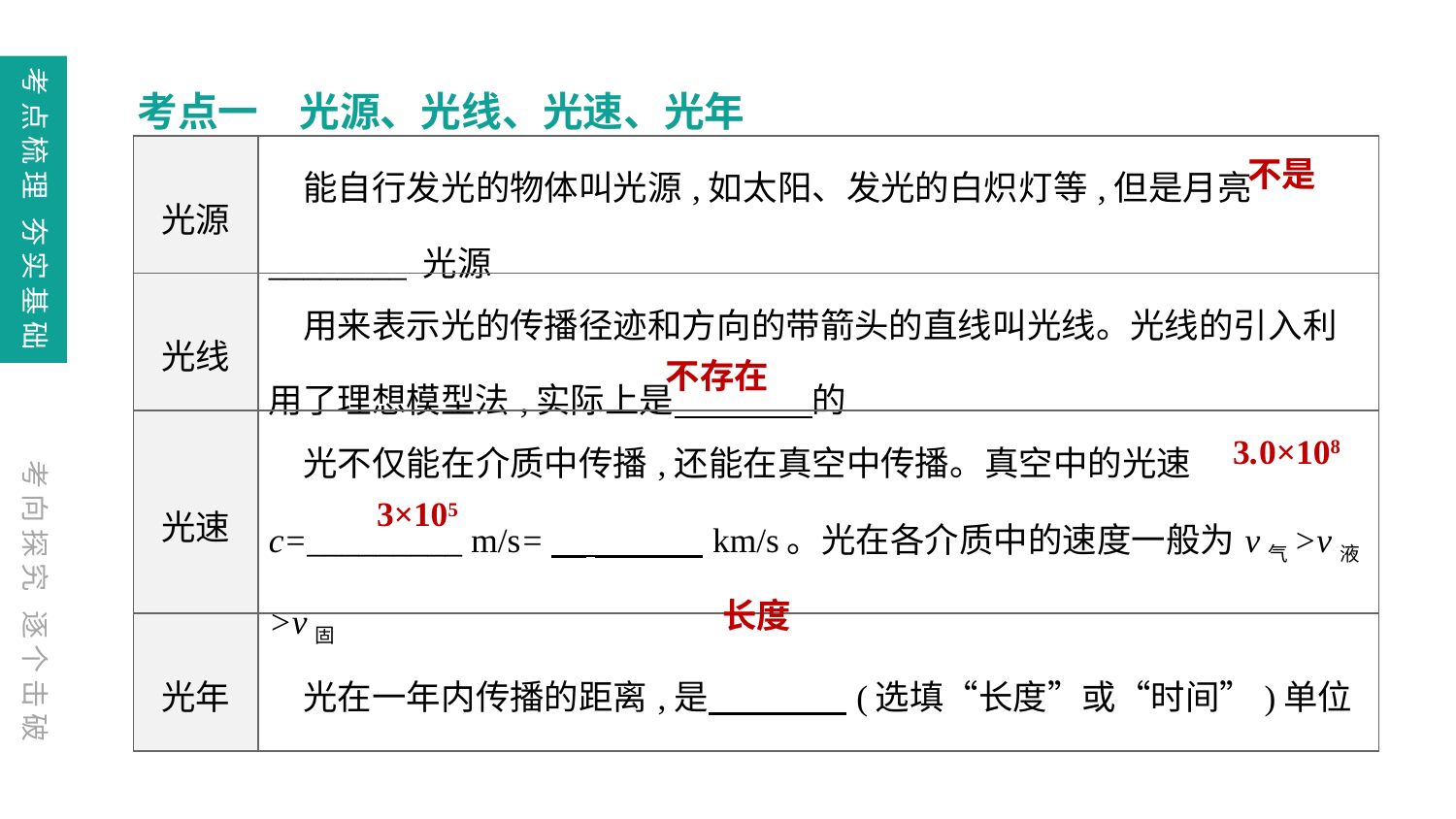

考点一　光源、光线、光速、光年
| 光源 | 能自行发光的物体叫光源,如太阳、发光的白炽灯等,但是月亮\_\_\_\_\_\_\_\_ 光源 |
| --- | --- |
| 光线 | 用来表示光的传播径迹和方向的带箭头的直线叫光线。光线的引入利用了理想模型法,实际上是　　　　的 |
| 光速 | 光不仅能在介质中传播,还能在真空中传播。真空中的光速c=\_\_\_\_\_\_\_\_\_ m/s=　 　 　km/s。光在各介质中的速度一般为v气>v液>v固 |
| 光年 | 光在一年内传播的距离,是　　　　(选填“长度”或“时间”)单位 |
不是
不存在
3.0×108
3×105
长度